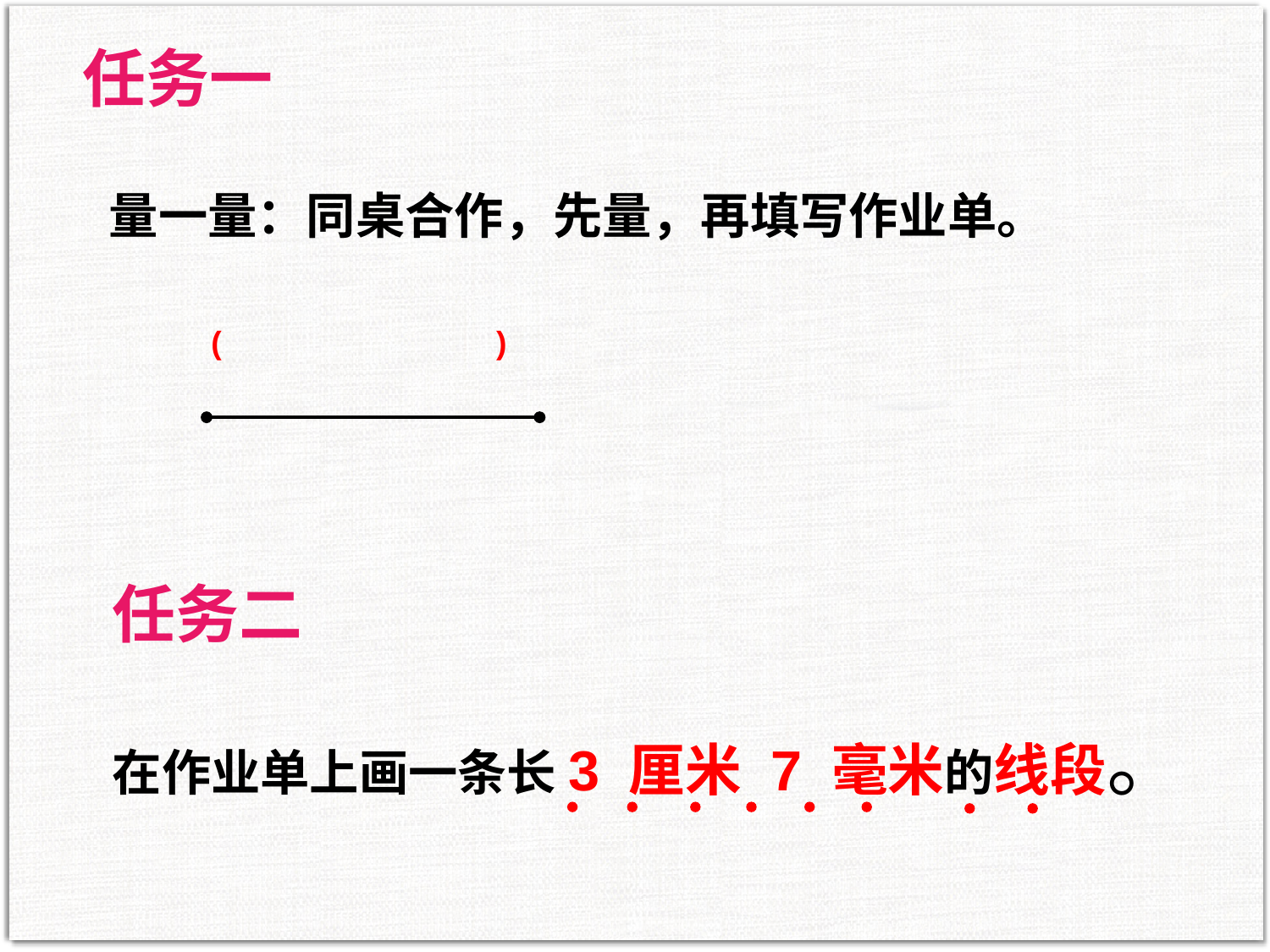

任务一
量一量：同桌合作，先量，再填写作业单。
(                               )
任务二
在作业单上画一条长3 厘米 7 毫米的线段。